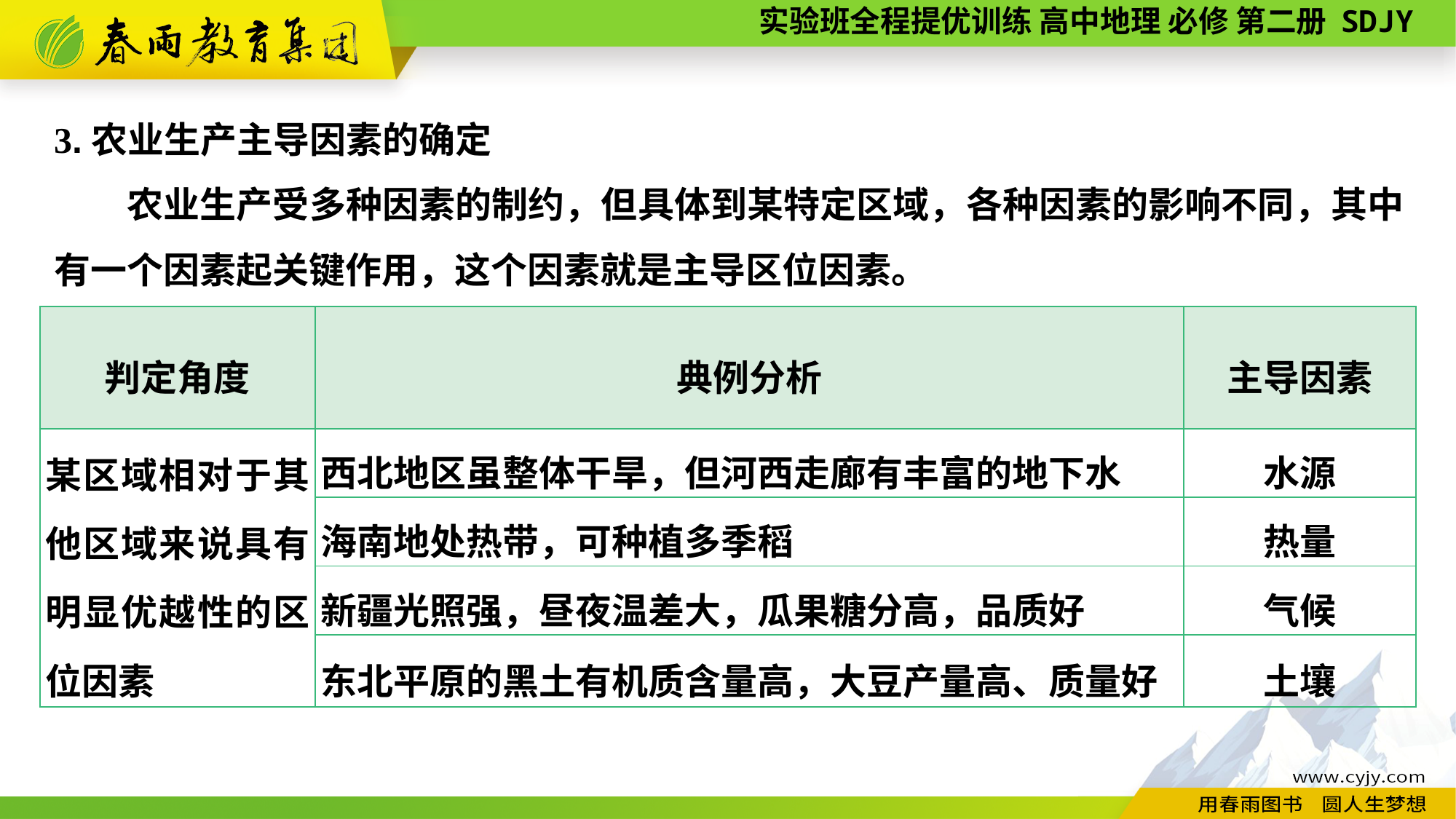

3.农业生产主导因素的确定
　　农业生产受多种因素的制约，但具体到某特定区域，各种因素的影响不同，其中有一个因素起关键作用，这个因素就是主导区位因素。
| 判定角度 | 典例分析 | 主导因素 |
| --- | --- | --- |
| 某区域相对于其他区域来说具有明显优越性的区位因素 | 西北地区虽整体干旱，但河西走廊有丰富的地下水 | 水源 |
|  | 海南地处热带，可种植多季稻 | 热量 |
|  | 新疆光照强，昼夜温差大，瓜果糖分高，品质好 | 气候 |
|  | 东北平原的黑土有机质含量高，大豆产量高、质量好 | 土壤 |